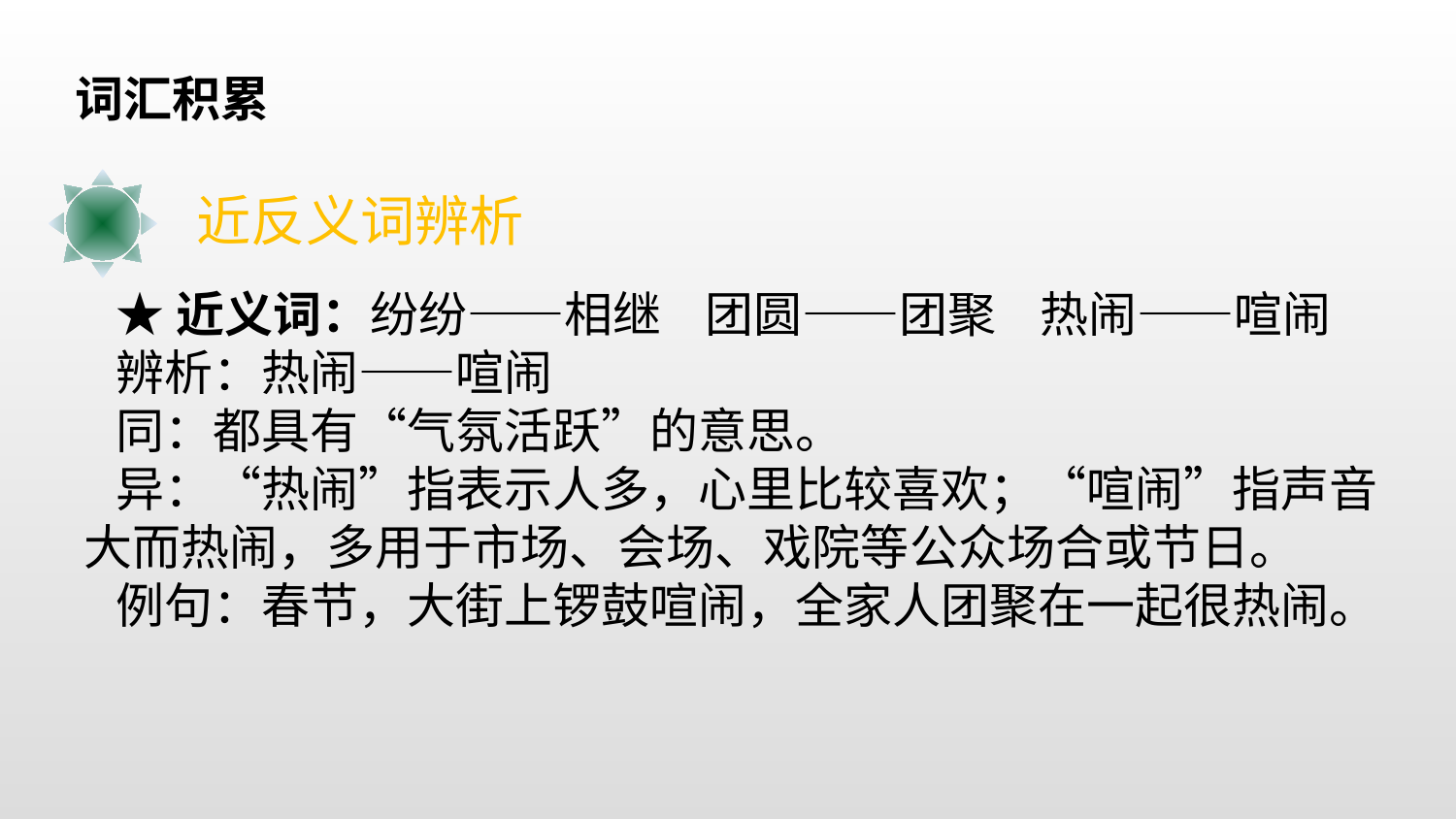

词汇积累

近反义词辨析
★近义词：纷纷——相继    团圆——团聚    热闹——喧闹
辨析：热闹——喧闹
同：都具有“气氛活跃”的意思。
异：“热闹”指表示人多，心里比较喜欢；“喧闹”指声音大而热闹，多用于市场、会场、戏院等公众场合或节日。
例句：春节，大街上锣鼓喧闹，全家人团聚在一起很热闹。